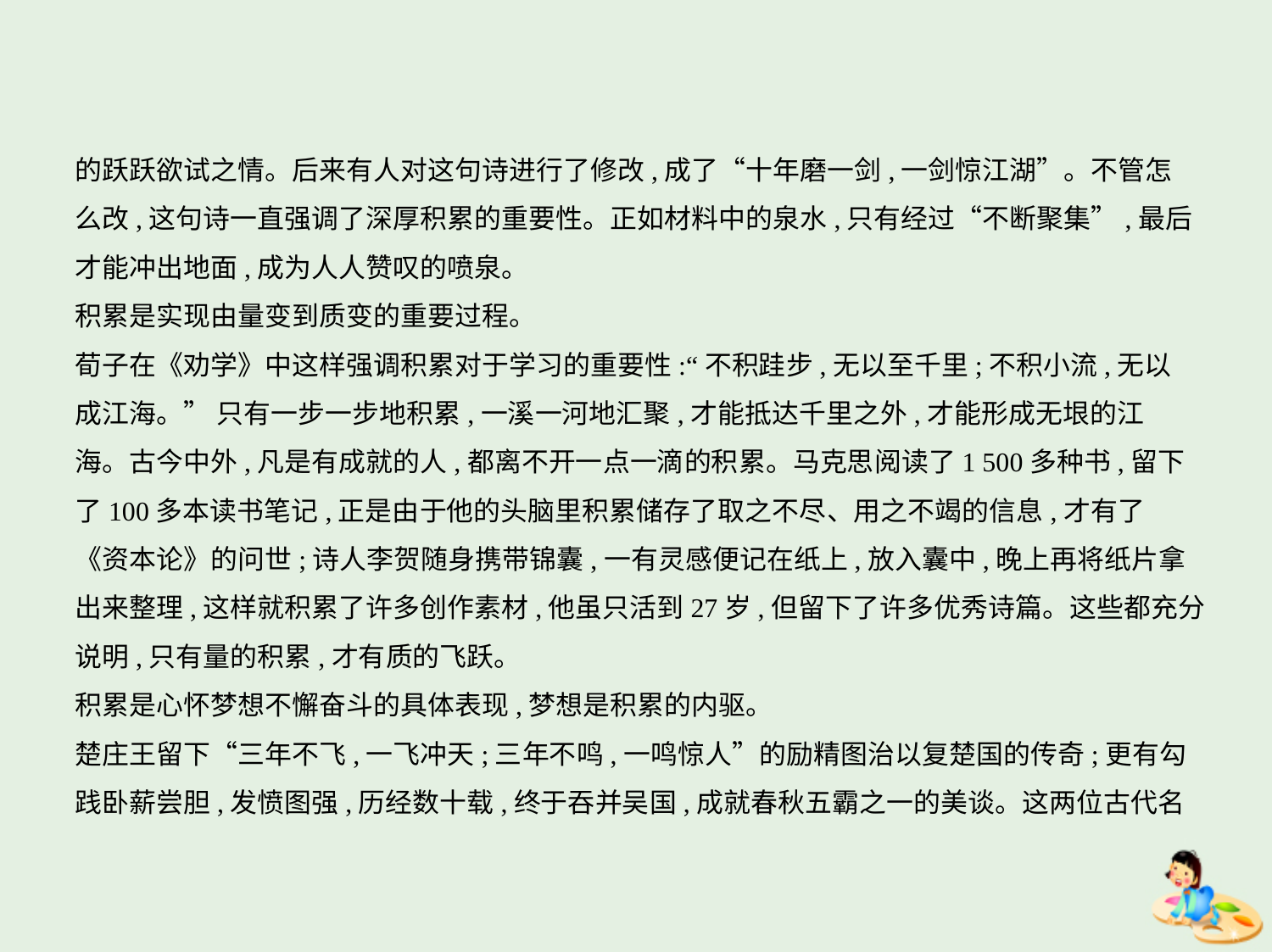

的跃跃欲试之情。后来有人对这句诗进行了修改,成了“十年磨一剑,一剑惊江湖”。不管怎
么改,这句诗一直强调了深厚积累的重要性。正如材料中的泉水,只有经过“不断聚集”,最后
才能冲出地面,成为人人赞叹的喷泉。
积累是实现由量变到质变的重要过程。
荀子在《劝学》中这样强调积累对于学习的重要性:“不积跬步,无以至千里;不积小流,无以
成江海。” 只有一步一步地积累,一溪一河地汇聚,才能抵达千里之外,才能形成无垠的江
海。古今中外,凡是有成就的人,都离不开一点一滴的积累。马克思阅读了1 500多种书,留下
了100多本读书笔记,正是由于他的头脑里积累储存了取之不尽、用之不竭的信息,才有了
《资本论》的问世;诗人李贺随身携带锦囊,一有灵感便记在纸上,放入囊中,晚上再将纸片拿
出来整理,这样就积累了许多创作素材,他虽只活到27岁,但留下了许多优秀诗篇。这些都充分
说明,只有量的积累,才有质的飞跃。
积累是心怀梦想不懈奋斗的具体表现,梦想是积累的内驱。
楚庄王留下“三年不飞,一飞冲天;三年不鸣,一鸣惊人”的励精图治以复楚国的传奇;更有勾
践卧薪尝胆,发愤图强,历经数十载,终于吞并吴国,成就春秋五霸之一的美谈。这两位古代名